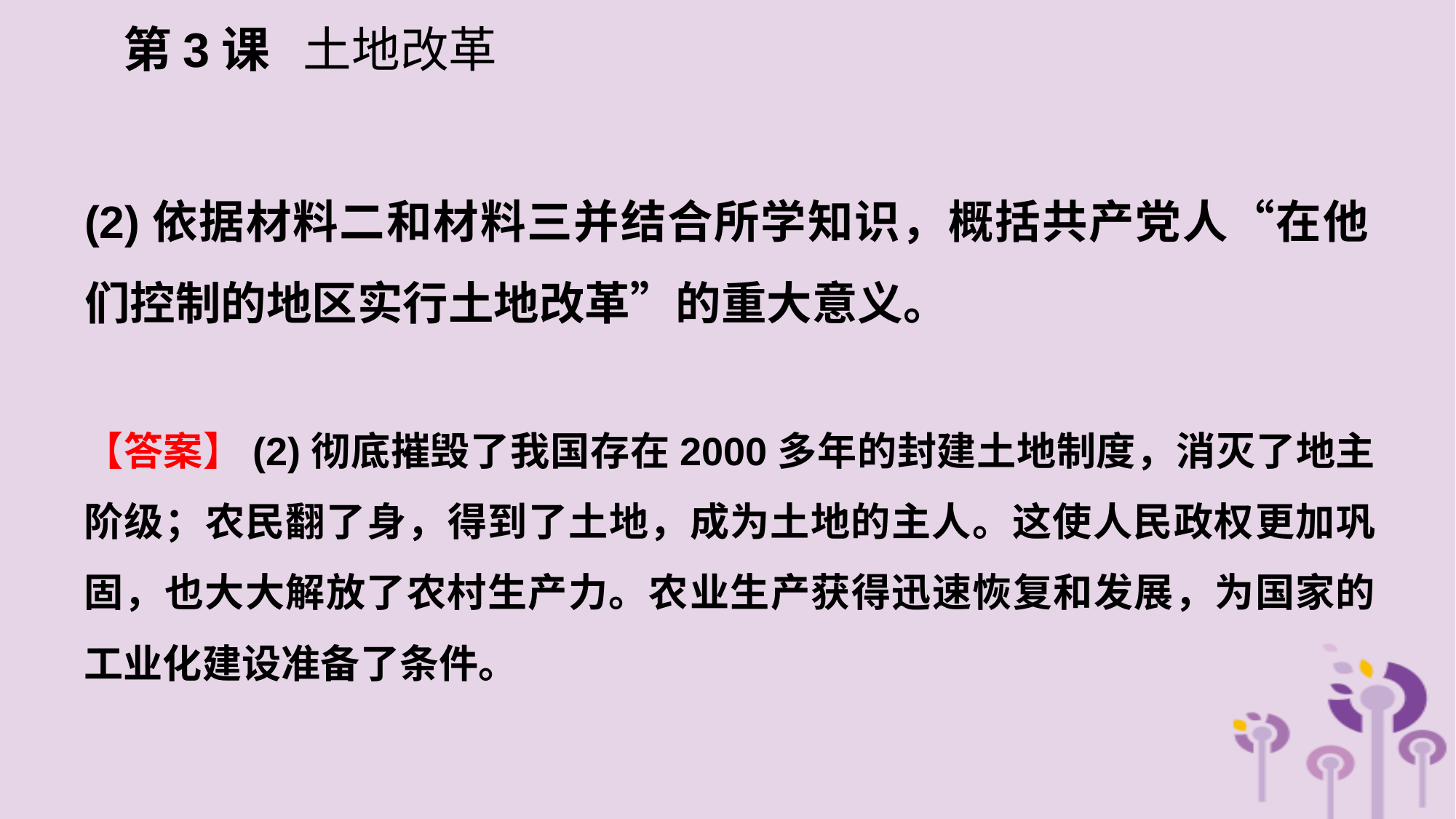

第3课   土地改革
(2)依据材料二和材料三并结合所学知识，概括共产党人“在他们控制的地区实行土地改革”的重大意义。
【答案】(2)彻底摧毁了我国存在2000多年的封建土地制度，消灭了地主阶级；农民翻了身，得到了土地，成为土地的主人。这使人民政权更加巩固，也大大解放了农村生产力。农业生产获得迅速恢复和发展，为国家的工业化建设准备了条件。